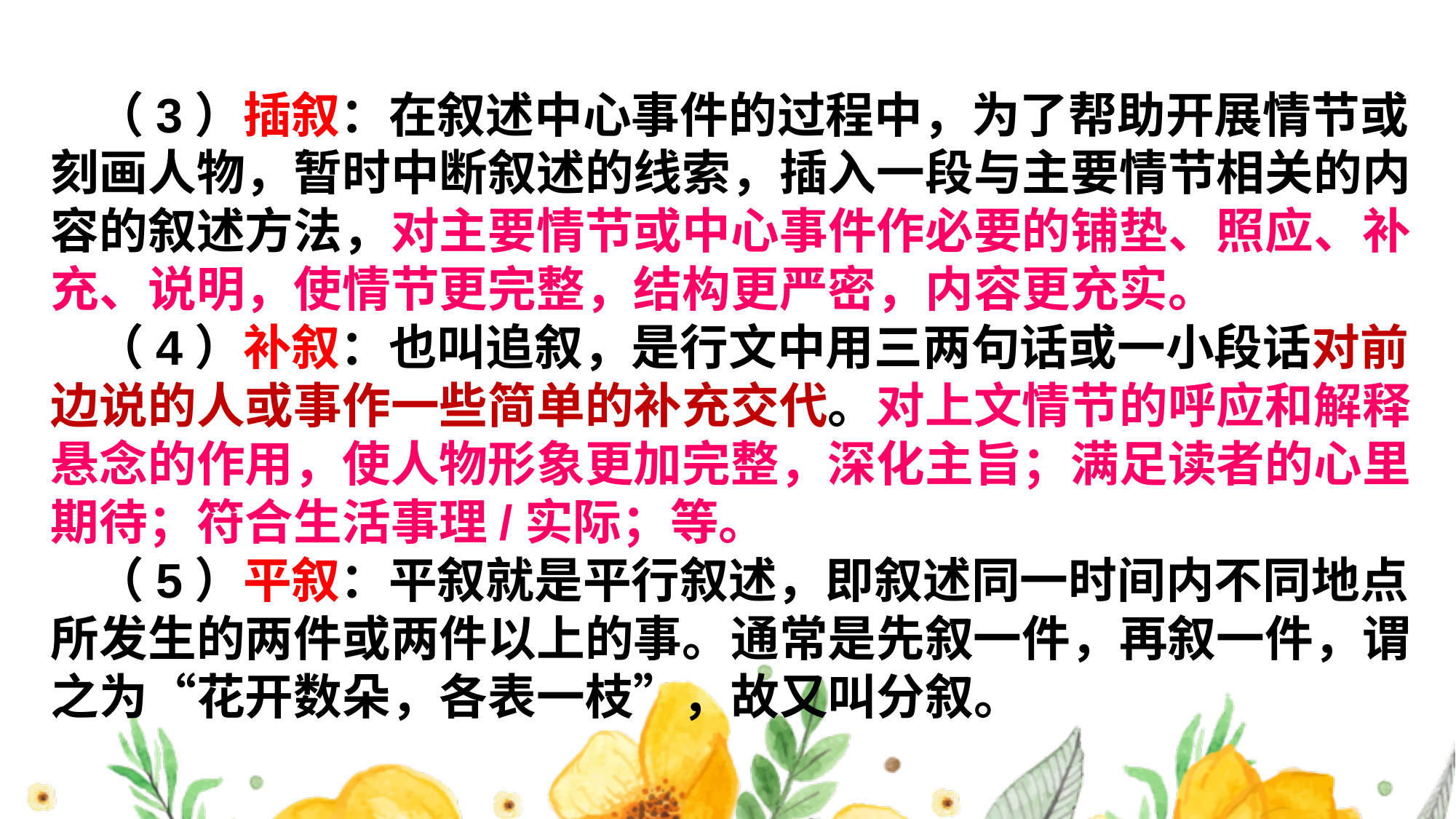

#
   （3）插叙：在叙述中心事件的过程中，为了帮助开展情节或刻画人物，暂时中断叙述的线索，插入一段与主要情节相关的内容的叙述方法，对主要情节或中心事件作必要的铺垫、照应、补充、说明，使情节更完整，结构更严密，内容更充实。
   （4）补叙：也叫追叙，是行文中用三两句话或一小段话对前边说的人或事作一些简单的补充交代。对上文情节的呼应和解释悬念的作用，使人物形象更加完整，深化主旨；满足读者的心里期待；符合生活事理/实际；等。
   （5）平叙：平叙就是平行叙述，即叙述同一时间内不同地点所发生的两件或两件以上的事。通常是先叙一件，再叙一件，谓之为“花开数朵，各表一枝”，故又叫分叙。